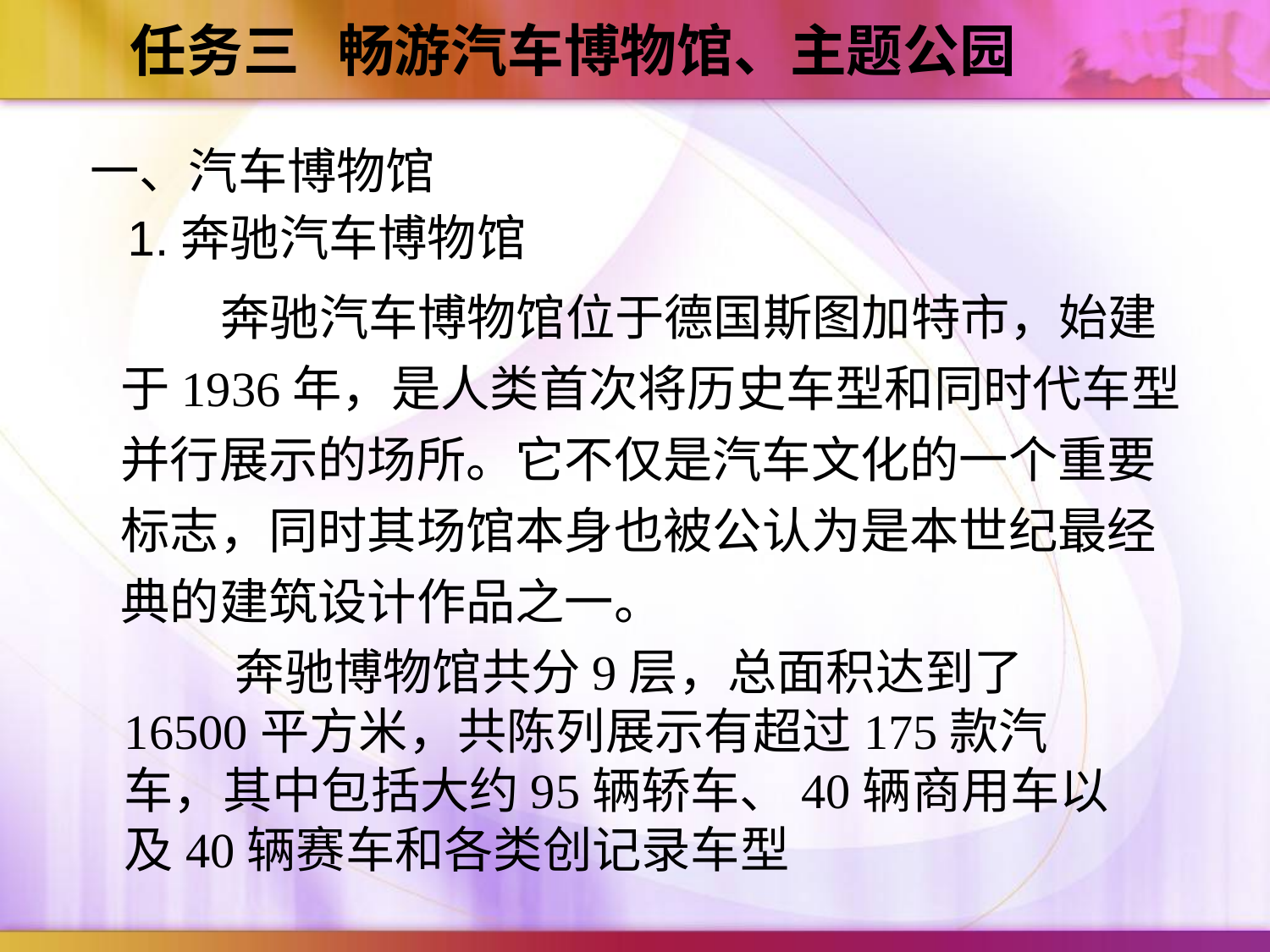

任务三   畅游汽车博物馆、主题公园
一、汽车博物馆
1.奔驰汽车博物馆
        奔驰汽车博物馆位于德国斯图加特市，始建于1936年，是人类首次将历史车型和同时代车型并行展示的场所。它不仅是汽车文化的一个重要标志，同时其场馆本身也被公认为是本世纪最经典的建筑设计作品之一。
         奔驰博物馆共分9层，总面积达到了16500平方米，共陈列展示有超过175款汽车，其中包括大约95辆轿车、40辆商用车以及40辆赛车和各类创记录车型